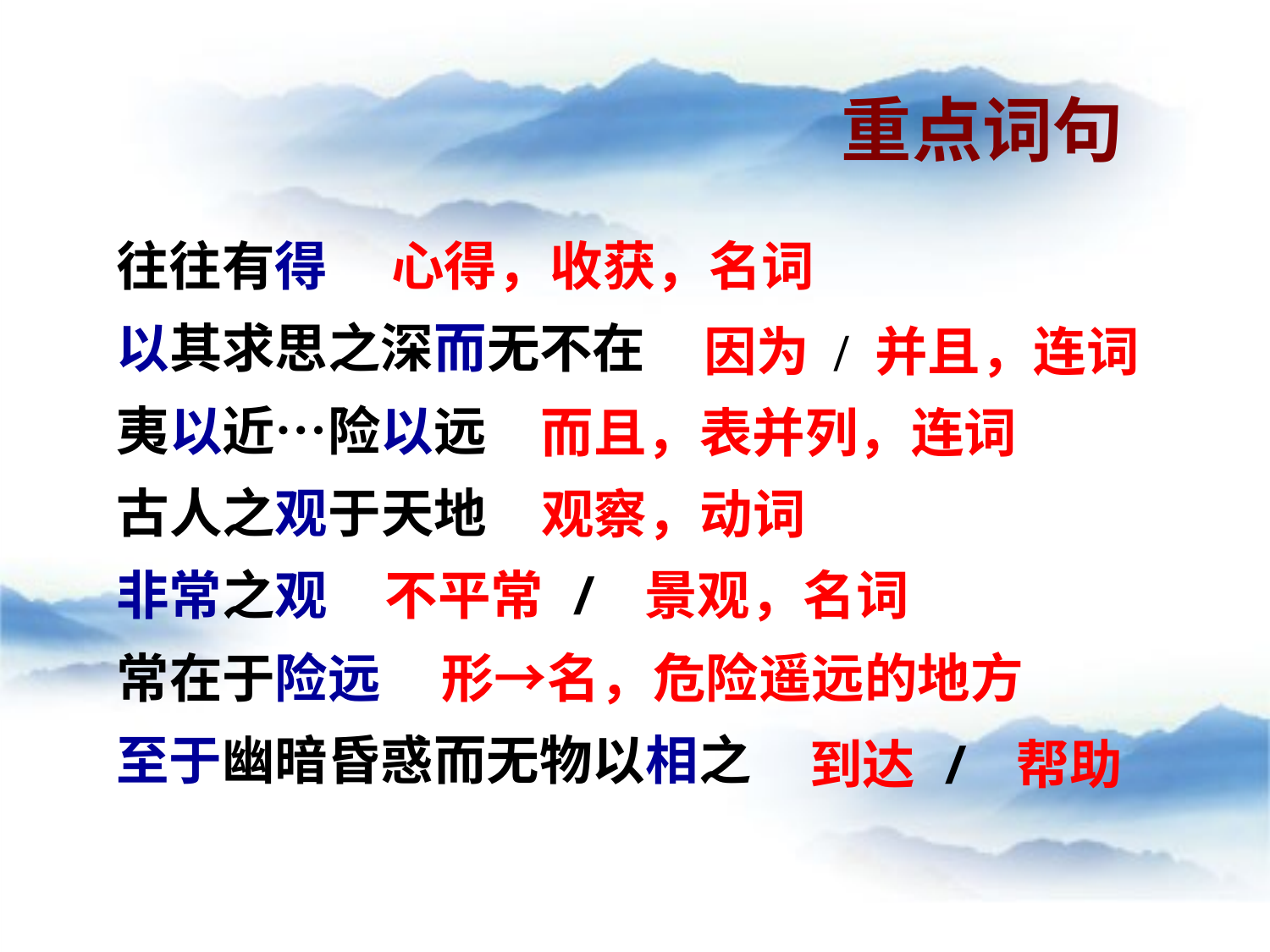

重点词句
往往有得
以其求思之深而无不在
夷以近…险以远
古人之观于天地
非常之观
常在于险远
至于幽暗昏惑而无物以相之
心得，收获，名词
因为 / 并且，连词
而且，表并列，连词
观察，动词
不平常 / 景观，名词
形→名，危险遥远的地方
到达 / 帮助